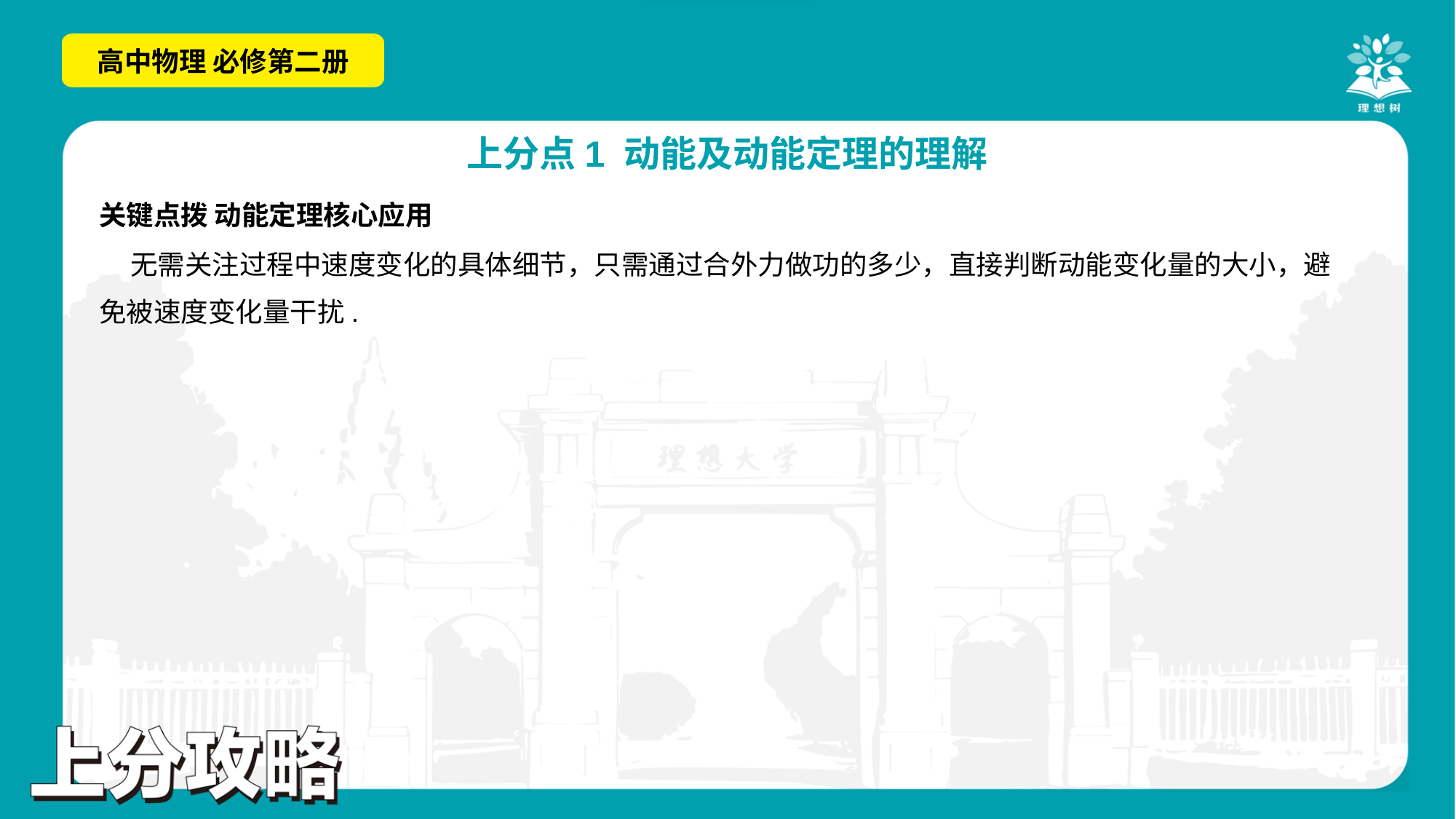

关键点拨 动能定理核心应用
    无需关注过程中速度变化的具体细节，只需通过合外力做功的多少，直接判断动能变化量的大小，避
免被速度变化量干扰.